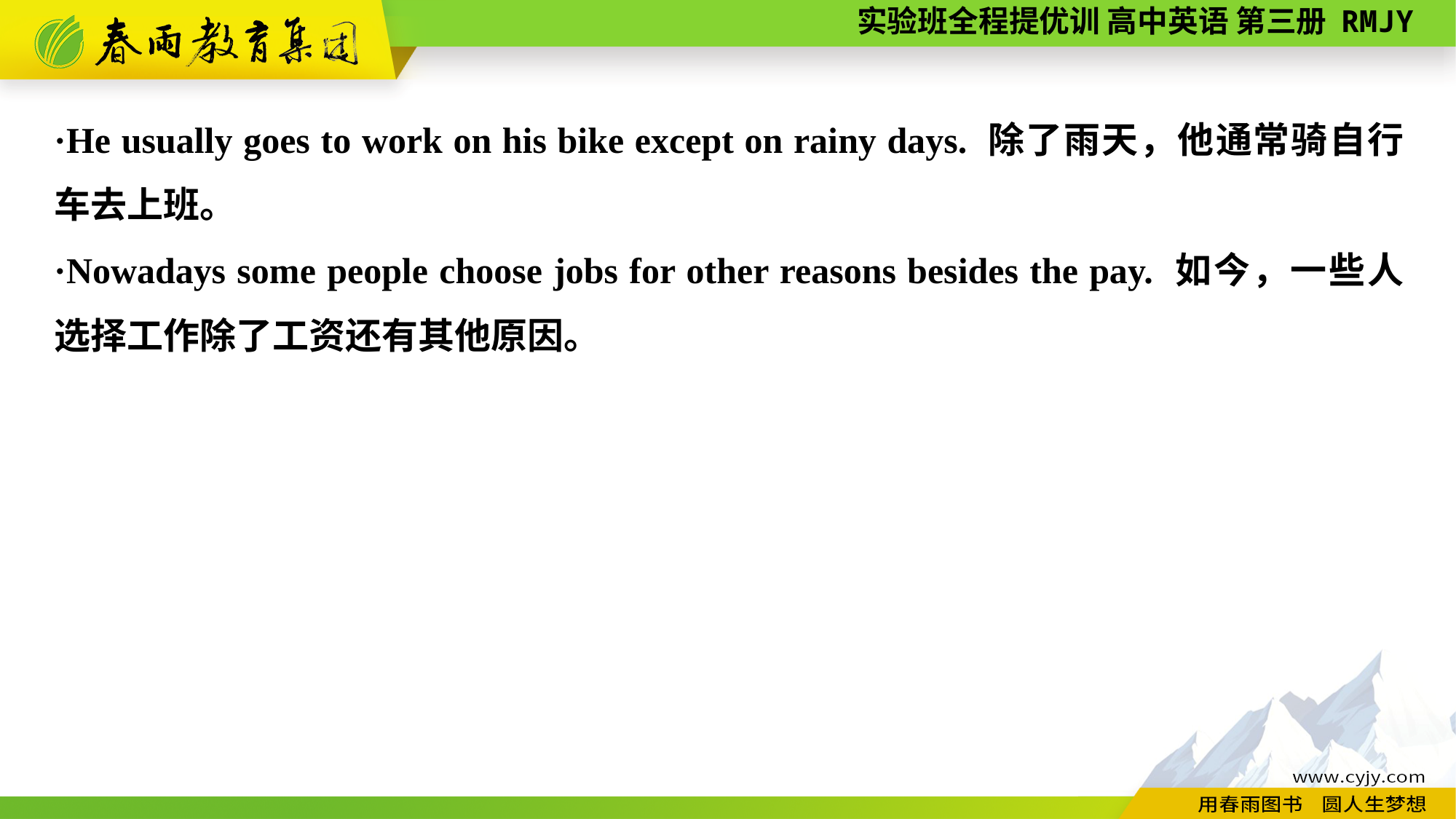

·He usually goes to work on his bike except on rainy days. 除了雨天，他通常骑自行车去上班。
·Nowadays some people choose jobs for other reasons besides the pay. 如今，一些人选择工作除了工资还有其他原因。